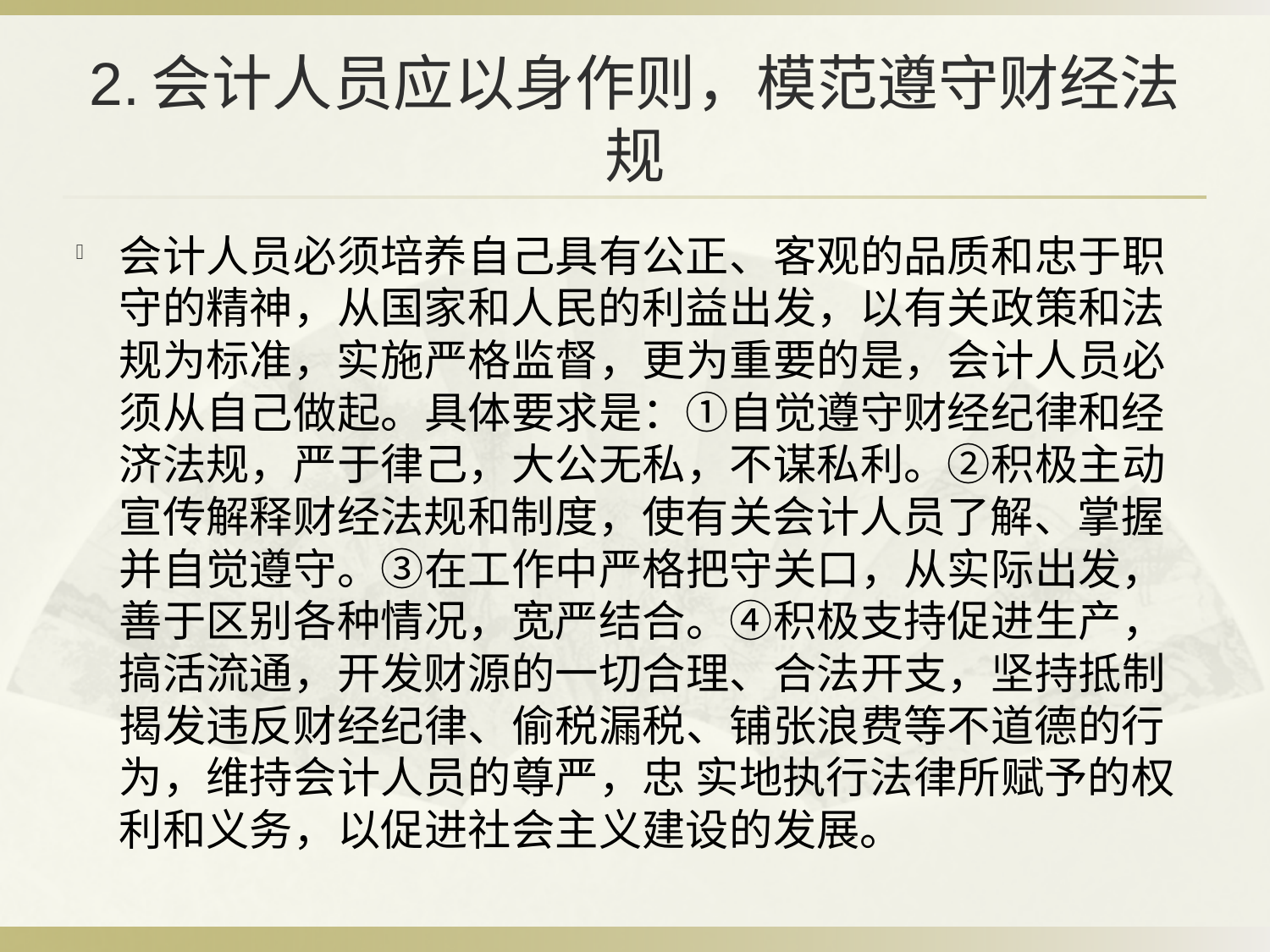

# 2.会计人员应以身作则，模范遵守财经法规
会计人员必须培养自己具有公正、客观的品质和忠于职守的精神，从国家和人民的利益出发，以有关政策和法规为标准，实施严格监督，更为重要的是，会计人员必须从自己做起。具体要求是：①自觉遵守财经纪律和经济法规，严于律己，大公无私，不谋私利。②积极主动宣传解释财经法规和制度，使有关会计人员了解、掌握并自觉遵守。③在工作中严格把守关口，从实际出发，善于区别各种情况，宽严结合。④积极支持促进生产，搞活流通，开发财源的一切合理、合法开支，坚持抵制揭发违反财经纪律、偷税漏税、铺张浪费等不道德的行为，维持会计人员的尊严，忠 实地执行法律所赋予的权利和义务，以促进社会主义建设的发展。